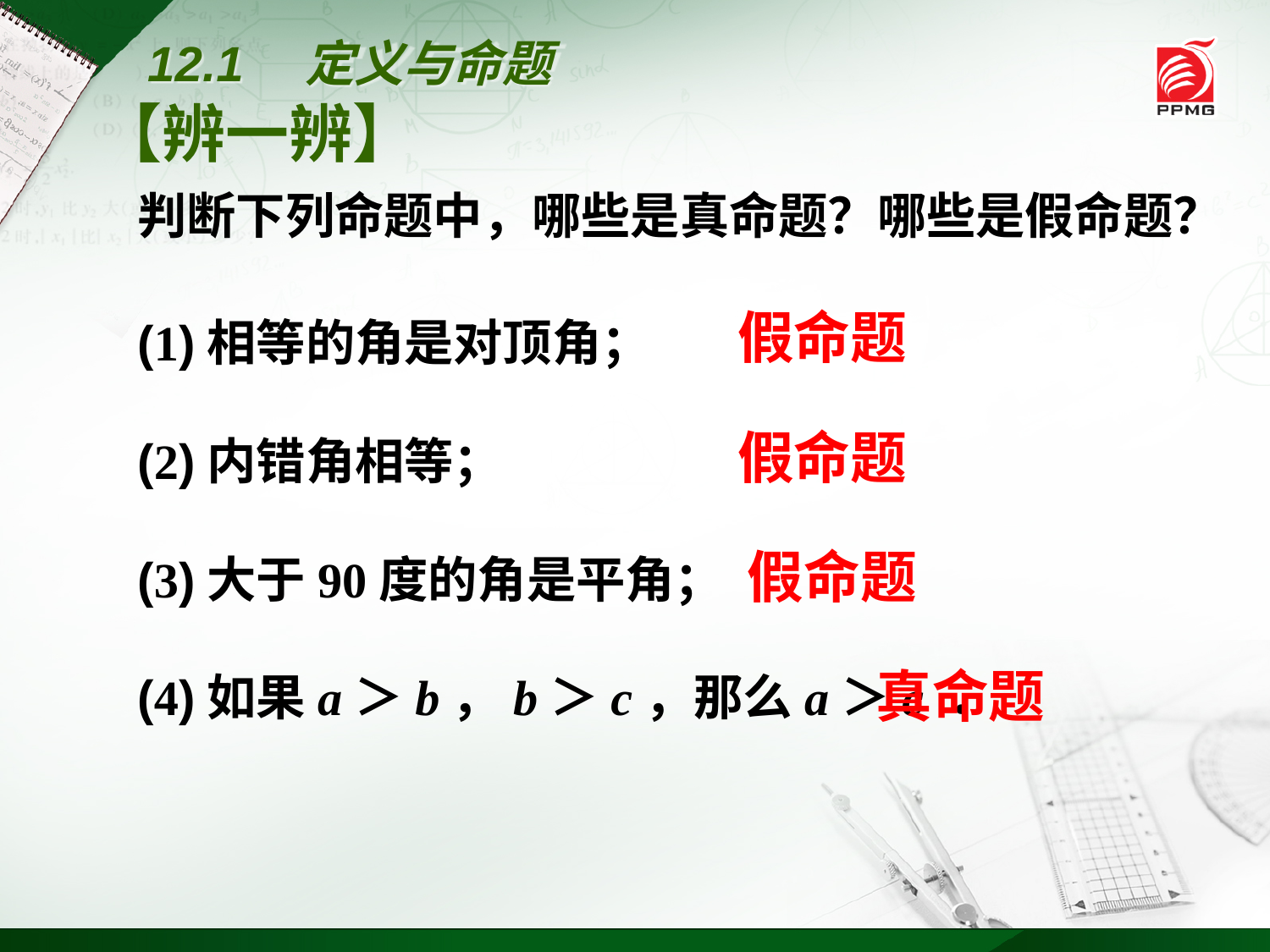

12.1　定义与命题
【辨一辨】
判断下列命题中，哪些是真命题？哪些是假命题？

(1)相等的角是对顶角；

(2)内错角相等；

(3)大于90度的角是平角；

(4)如果a＞b，b＞c，那么a＞c ．

假命题
假命题
假命题
真命题